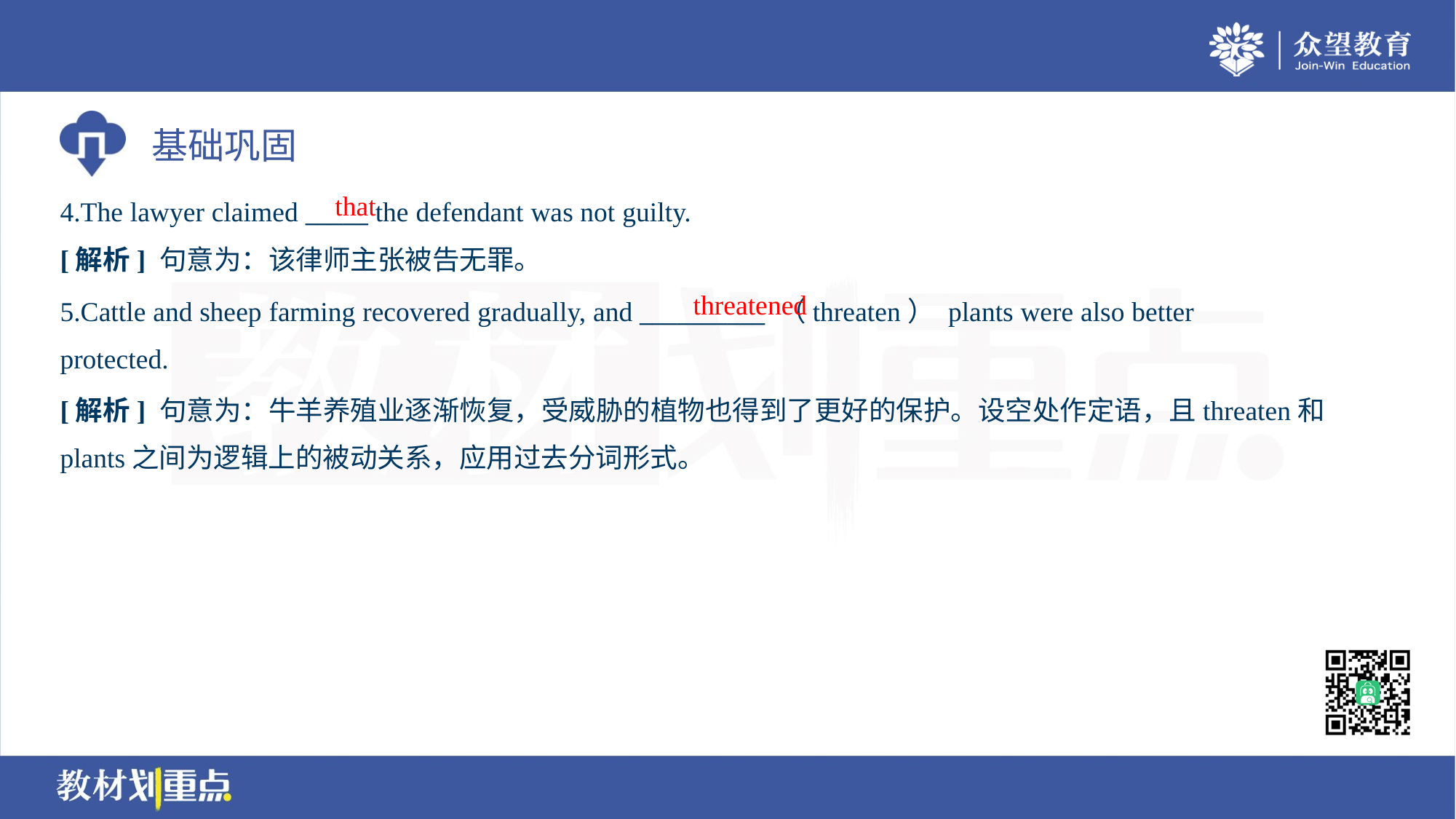

that
4.The lawyer claimed _____ the defendant was not guilty.
[解析] 句意为：该律师主张被告无罪。
threatened
5.Cattle and sheep farming recovered gradually, and __________ （threaten） plants were also better
protected.
[解析] 句意为：牛羊养殖业逐渐恢复，受威胁的植物也得到了更好的保护。设空处作定语，且threaten和
plants之间为逻辑上的被动关系，应用过去分词形式。